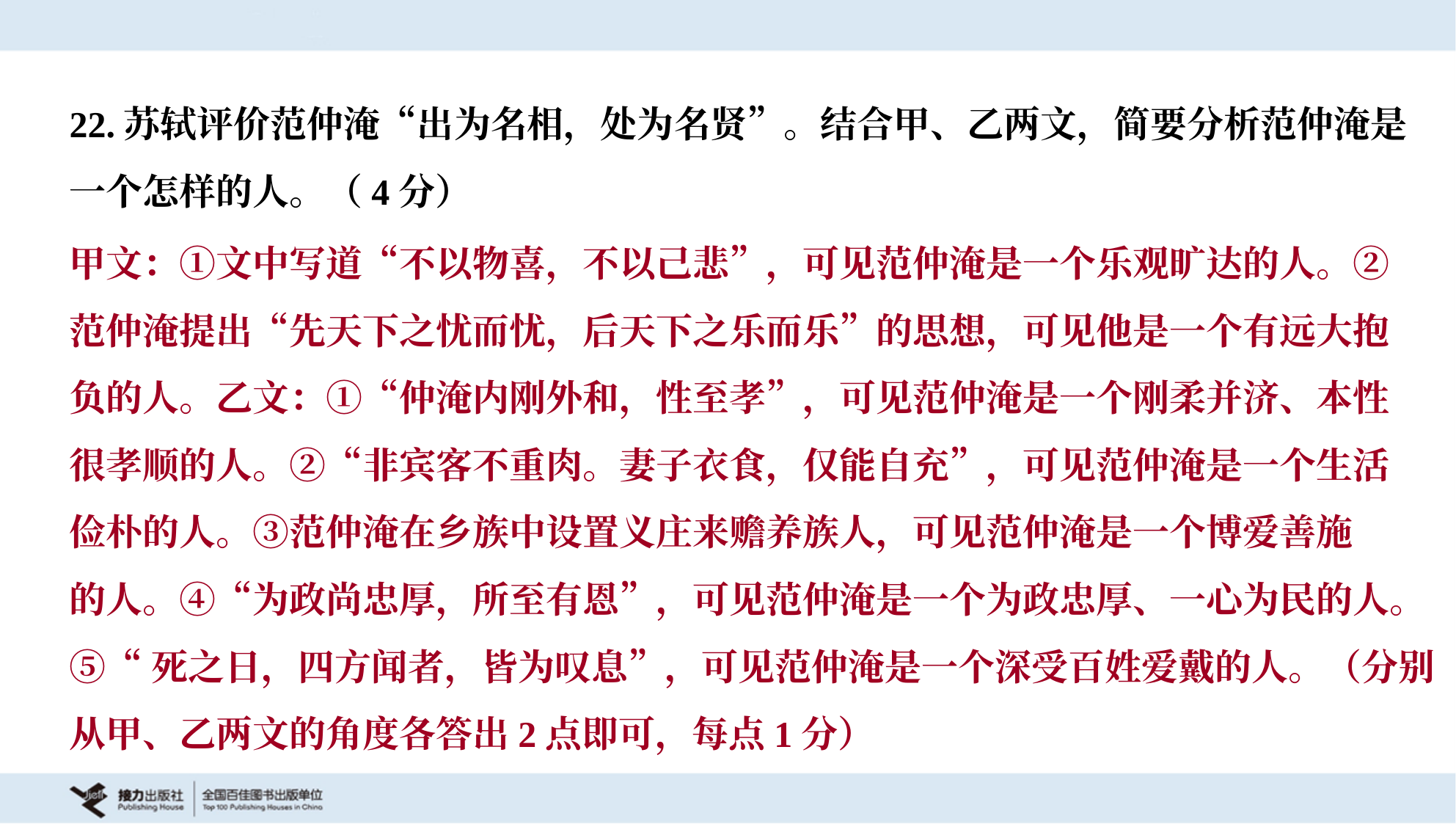

22.苏轼评价范仲淹“出为名相，处为名贤”。结合甲、乙两文，简要分析范仲淹是
一个怎样的人。（4分）
甲文：①文中写道“不以物喜，不以己悲”，可见范仲淹是一个乐观旷达的人。②
范仲淹提出“先天下之忧而忧，后天下之乐而乐”的思想，可见他是一个有远大抱
负的人。乙文：①“仲淹内刚外和，性至孝”，可见范仲淹是一个刚柔并济、本性
很孝顺的人。②“非宾客不重肉。妻子衣食，仅能自充”，可见范仲淹是一个生活
俭朴的人。③范仲淹在乡族中设置义庄来赡养族人，可见范仲淹是一个博爱善施
的人。④“为政尚忠厚，所至有恩”，可见范仲淹是一个为政忠厚、一心为民的人。
⑤“死之日，四方闻者，皆为叹息”，可见范仲淹是一个深受百姓爱戴的人。（分别
从甲、乙两文的角度各答出2点即可，每点1分）